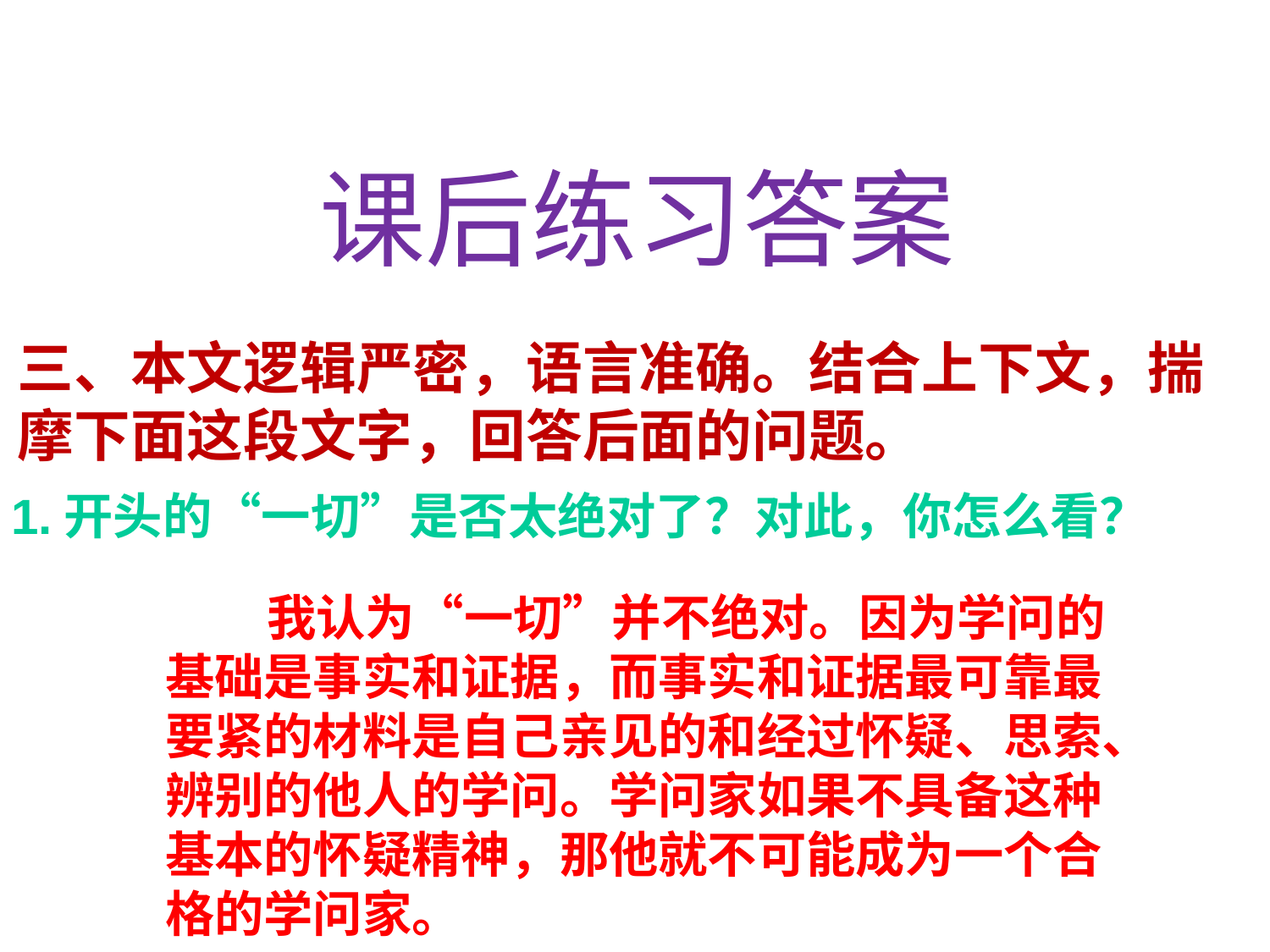

课后练习答案
三、本文逻辑严密，语言准确。结合上下文，揣摩下面这段文字，回答后面的问题。
1.开头的“一切”是否太绝对了？对此，你怎么看？
        我认为“一切”并不绝对。因为学问的基础是事实和证据，而事实和证据最可靠最要紧的材料是自己亲见的和经过怀疑、思索、辨别的他人的学问。学问家如果不具备这种基本的怀疑精神，那他就不可能成为一个合格的学问家。